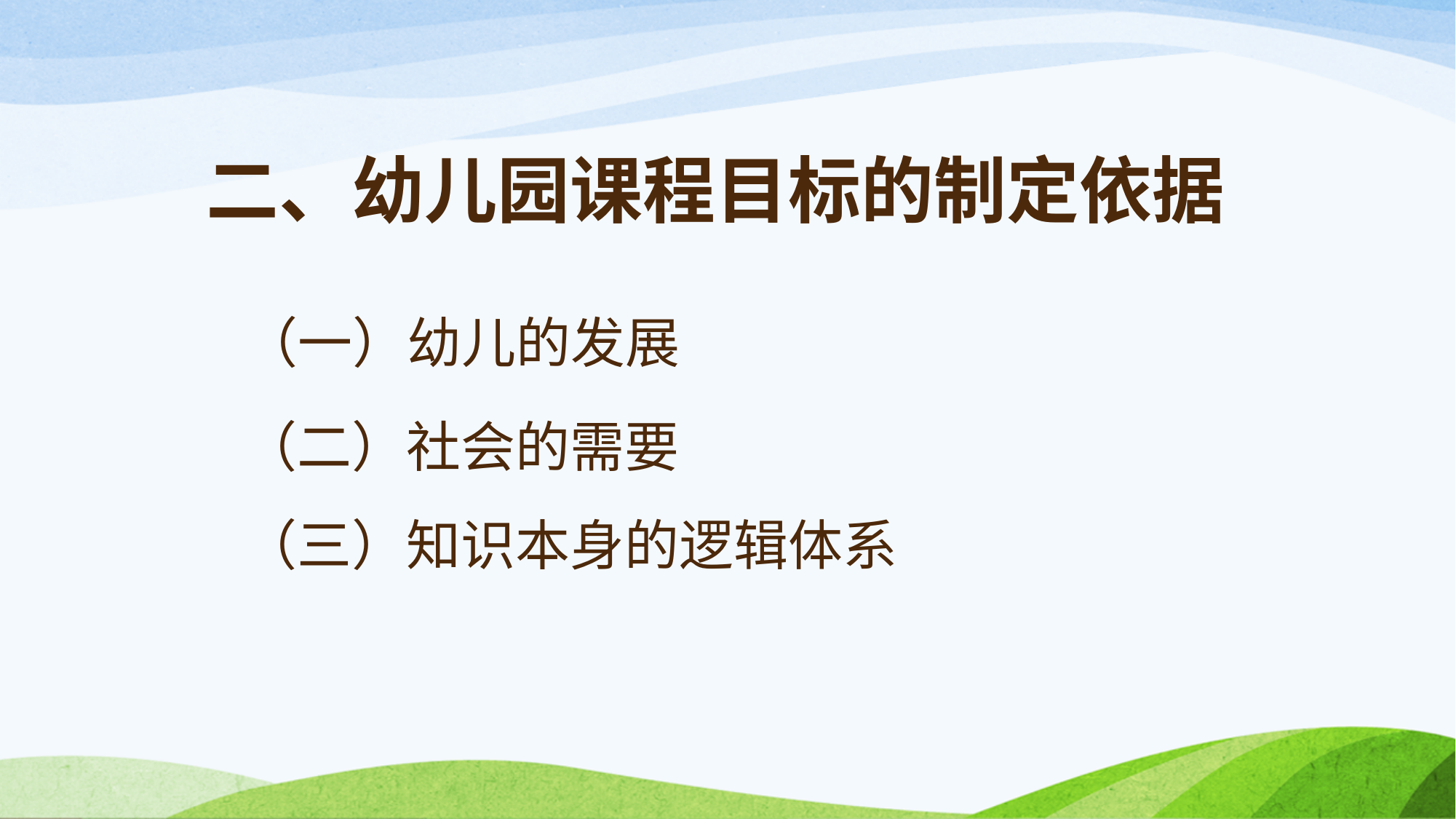

# 二、幼儿园课程目标的制定依据 （一）幼儿的发展 （二）社会的需要 （三）知识本身的逻辑体系